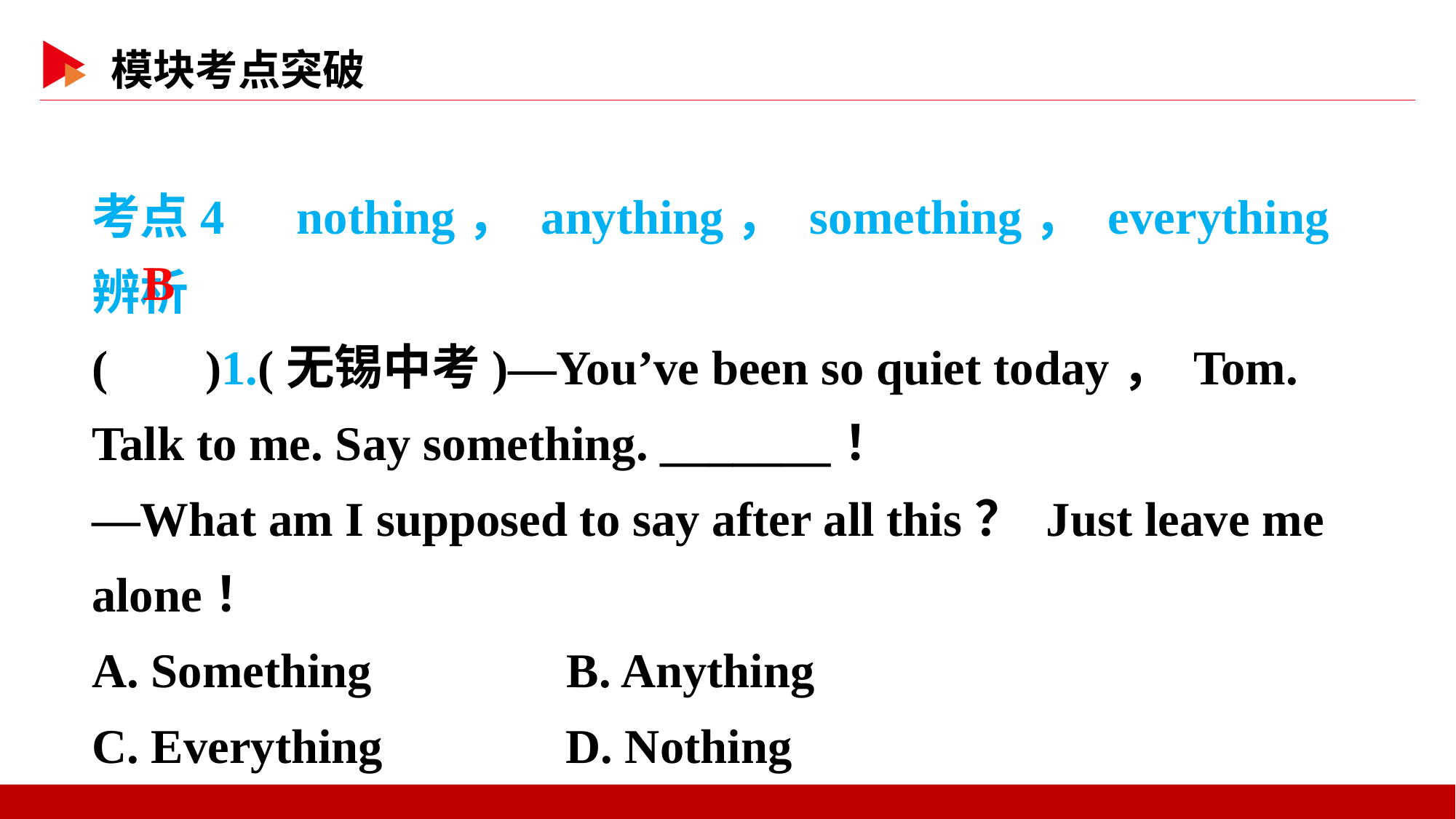

考点4　nothing， anything， something， everything辨析
(        )1.(无锡中考)—You’ve been so quiet today， Tom. Talk to me. Say something. _______！
—What am I supposed to say after all this？ Just leave me alone！
A. Something                B. Anything
C. Everything               D. Nothing
   B